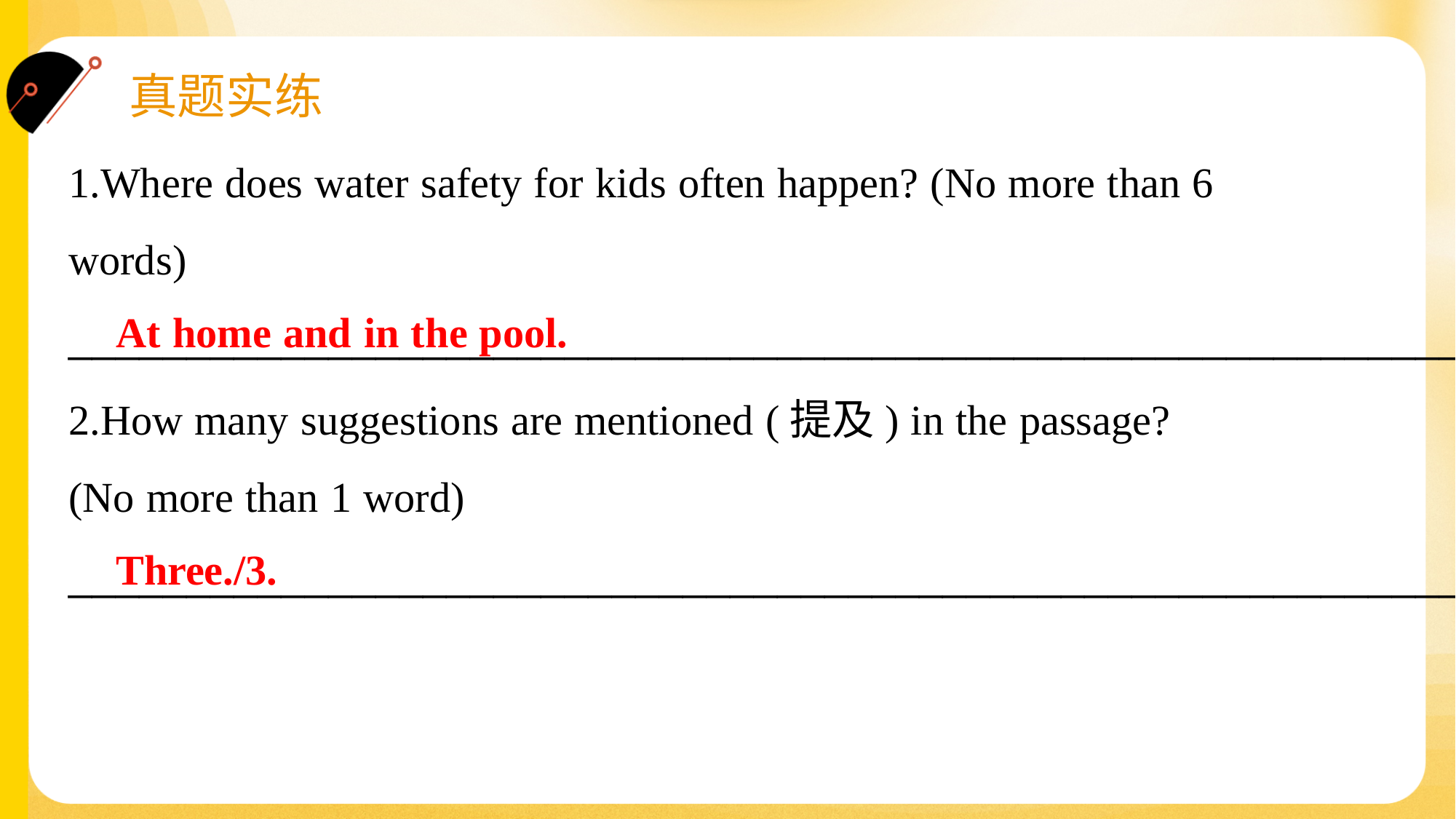

1.Where does water safety for kids often happen? (No more than 6
words)
______________________________________________________________

    At home and in the pool.
2.How many suggestions are mentioned (提及) in the passage?
(No more than 1 word)
______________________________________________________________

    Three./3.